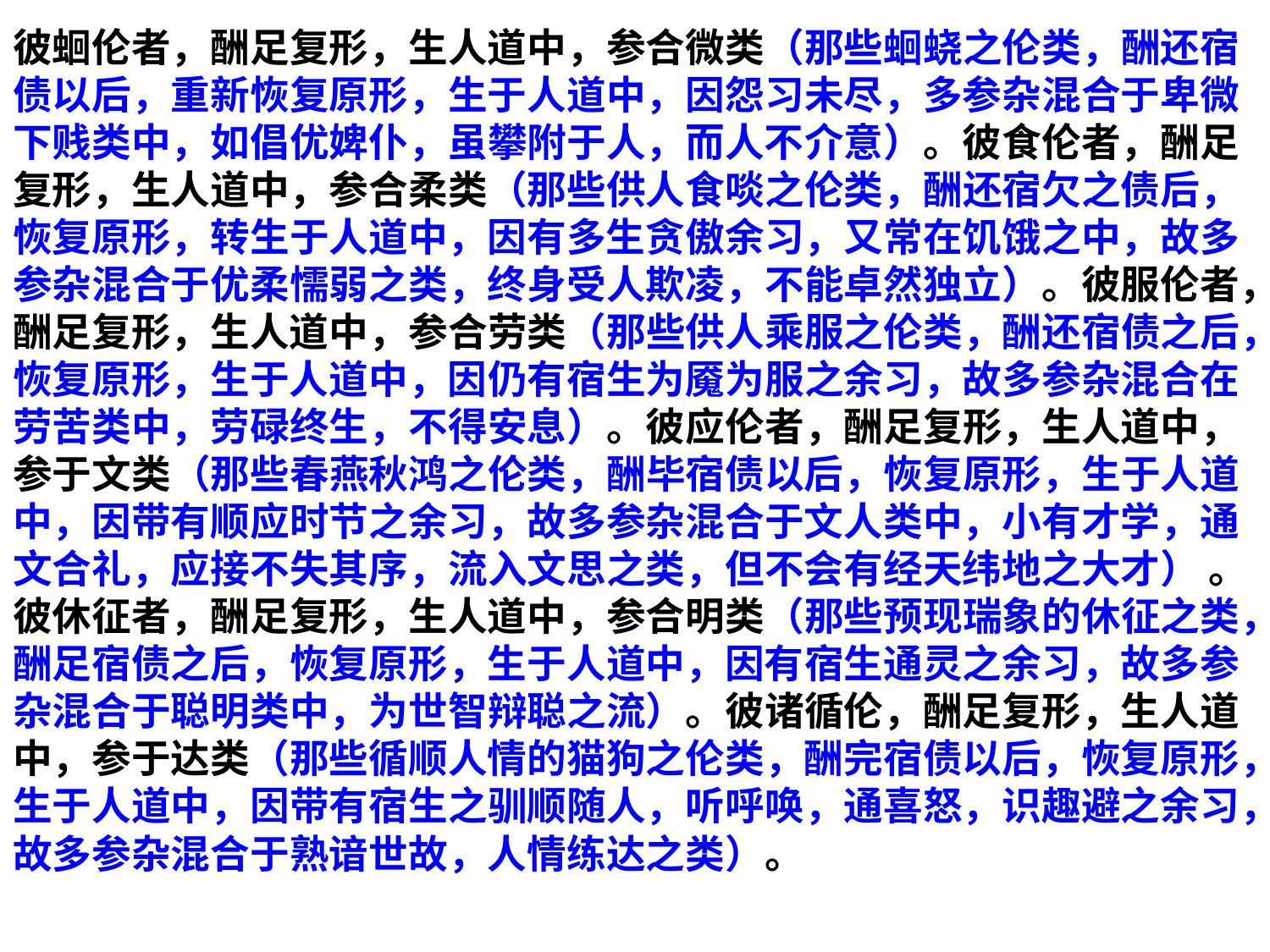

彼蛔伦者，酬足复形，生人道中，参合微类（那些蛔蛲之伦类，酬还宿债以后，重新恢复原形，生于人道中，因怨习未尽，多参杂混合于卑微下贱类中，如倡优婢仆，虽攀附于人，而人不介意）。彼食伦者，酬足复形，生人道中，参合柔类（那些供人食啖之伦类，酬还宿欠之债后，恢复原形，转生于人道中，因有多生贪傲余习，又常在饥饿之中，故多参杂混合于优柔懦弱之类，终身受人欺凌，不能卓然独立）。彼服伦者，酬足复形，生人道中，参合劳类（那些供人乘服之伦类，酬还宿债之后，恢复原形，生于人道中，因仍有宿生为魇为服之余习，故多参杂混合在劳苦类中，劳碌终生，不得安息）。彼应伦者，酬足复形，生人道中，参于文类（那些春燕秋鸿之伦类，酬毕宿债以后，恢复原形，生于人道中，因带有顺应时节之余习，故多参杂混合于文人类中，小有才学，通文合礼，应接不失其序，流入文思之类，但不会有经天纬地之大才） 。彼休征者，酬足复形，生人道中，参合明类（那些预现瑞象的休征之类，酬足宿债之后，恢复原形，生于人道中，因有宿生通灵之余习，故多参杂混合于聪明类中，为世智辩聪之流）。彼诸循伦，酬足复形，生人道中，参于达类（那些循顺人情的猫狗之伦类，酬完宿债以后，恢复原形，生于人道中，因带有宿生之驯顺随人，听呼唤，通喜怒，识趣避之余习，故多参杂混合于熟谙世故，人情练达之类）。